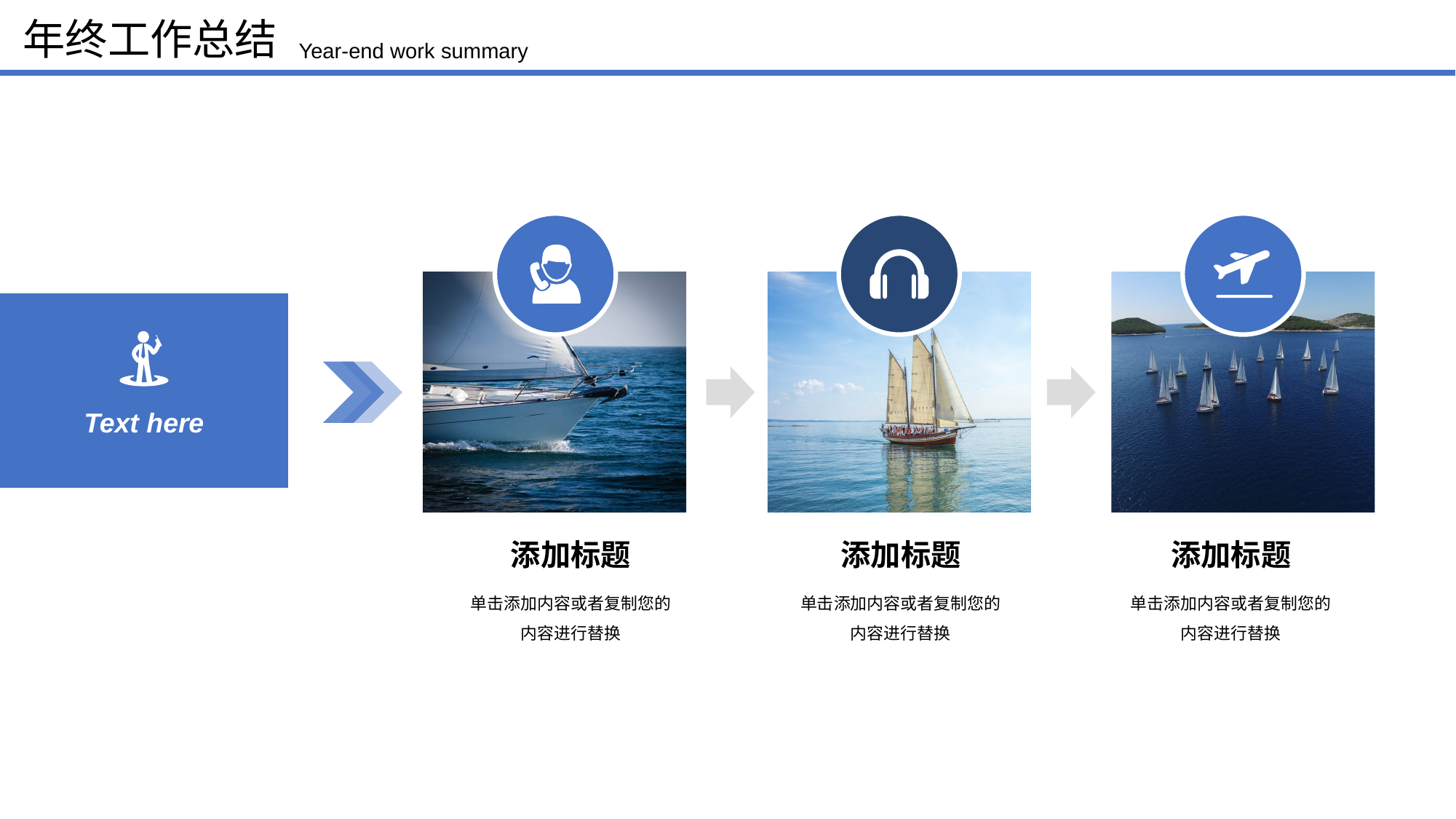

年终工作总结
Year-end work summary

Text here

添加标题
单击添加内容或者复制您的
内容进行替换
添加标题
单击添加内容或者复制您的
内容进行替换

添加标题
单击添加内容或者复制您的
内容进行替换